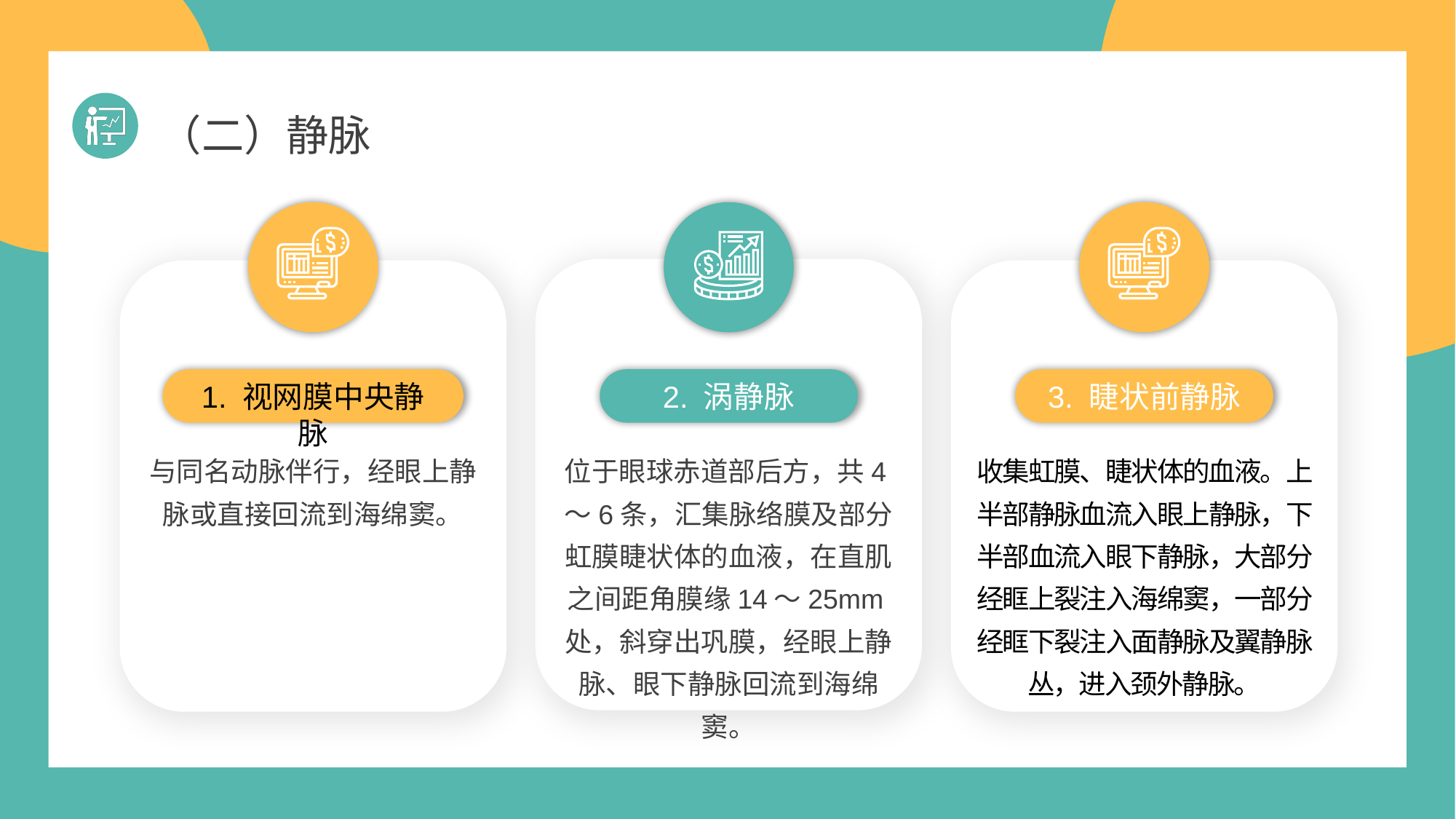

（二）静脉

1. 视网膜中央静脉
与同名动脉伴行，经眼上静脉或直接回流到海绵窦。

2. 涡静脉
位于眼球赤道部后方，共4～6条，汇集脉络膜及部分虹膜睫状体的血液，在直肌之间距角膜缘14～25mm处，斜穿出巩膜，经眼上静脉、眼下静脉回流到海绵窦。

3. 睫状前静脉
收集虹膜、睫状体的血液。上半部静脉血流入眼上静脉，下半部血流入眼下静脉，大部分经眶上裂注入海绵窦，一部分经眶下裂注入面静脉及翼静脉丛，进入颈外静脉。